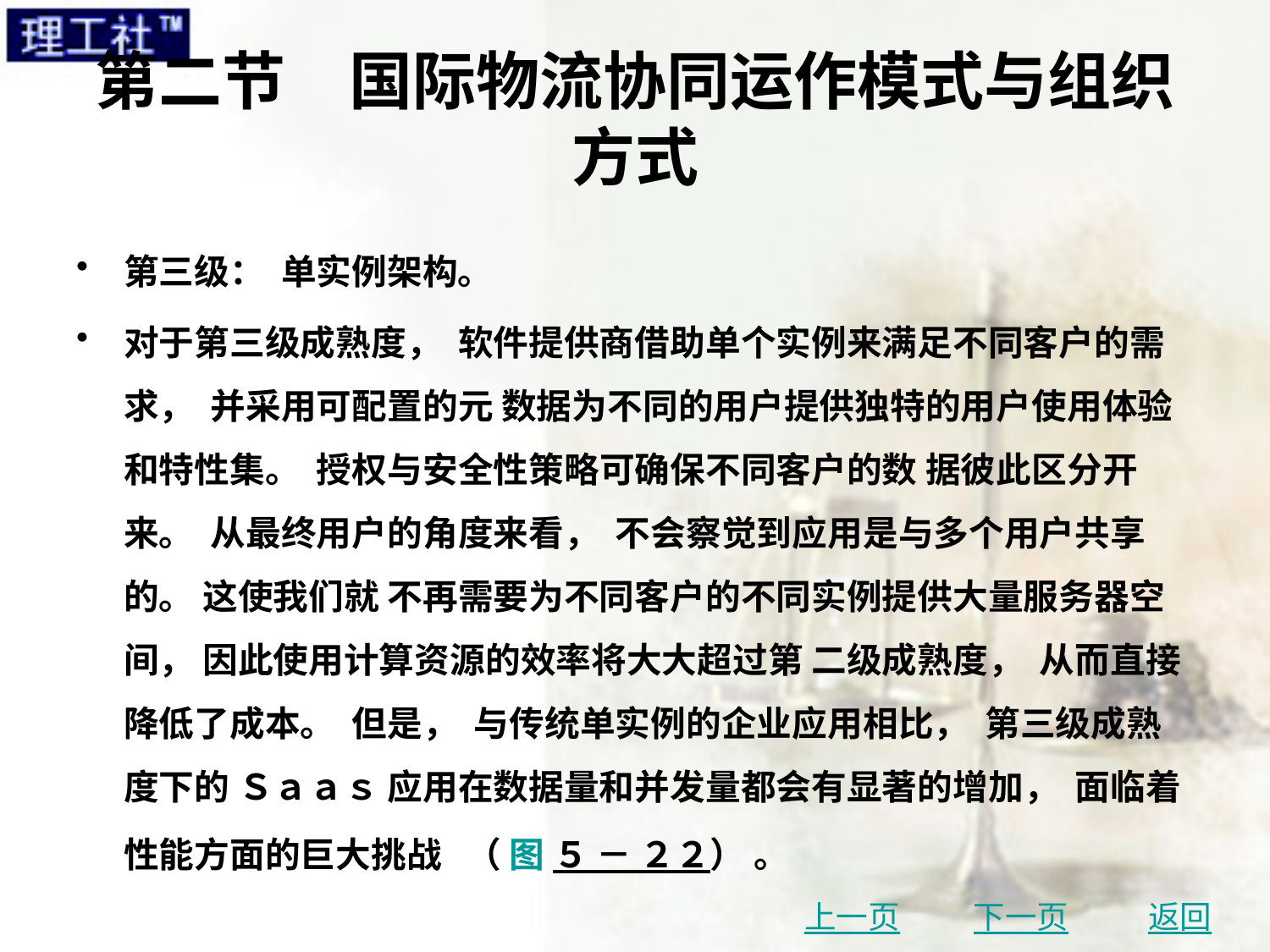

# 第二节　国际物流协同运作模式与组织方式
第三级：  单实例架构。
对于第三级成熟度，  软件提供商借助单个实例来满足不同客户的需求，  并采用可配置的元 数据为不同的用户提供独特的用户使用体验和特性集。  授权与安全性策略可确保不同客户的数 据彼此区分开来。  从最终用户的角度来看，  不会察觉到应用是与多个用户共享的。 这使我们就 不再需要为不同客户的不同实例提供大量服务器空间， 因此使用计算资源的效率将大大超过第 二级成熟度，  从而直接降低了成本。  但是，  与传统单实例的企业应用相比，  第三级成熟度下的 Ｓａａｓ 应用在数据量和并发量都会有显著的增加，  面临着性能方面的巨大挑战   （ 图 ５ － ２２） 。
上一页
下一页
返回